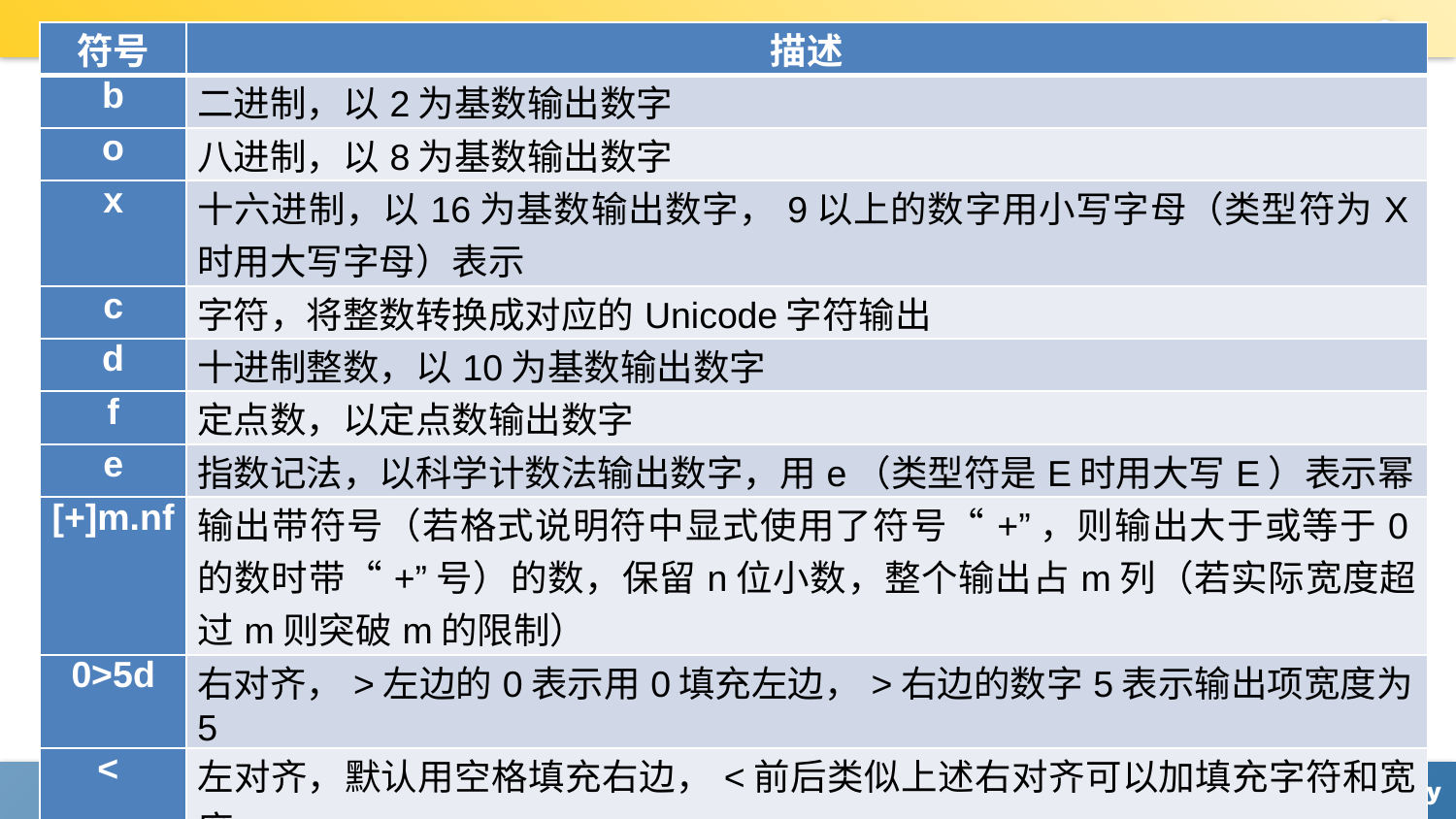

| 符号 | 描述 |
| --- | --- |
| b | 二进制，以2为基数输出数字 |
| o | 八进制，以8为基数输出数字 |
| x | 十六进制，以16为基数输出数字，9以上的数字用小写字母（类型符为X时用大写字母）表示 |
| c | 字符，将整数转换成对应的Unicode字符输出 |
| d | 十进制整数，以10为基数输出数字 |
| f | 定点数，以定点数输出数字 |
| e | 指数记法，以科学计数法输出数字，用e（类型符是E时用大写E）表示幂 |
| [+]m.nf | 输出带符号（若格式说明符中显式使用了符号“+”，则输出大于或等于0的数时带“+”号）的数，保留n位小数，整个输出占m列（若实际宽度超过m则突破m的限制） |
| 0>5d | 右对齐，>左边的0表示用0填充左边，>右边的数字5表示输出项宽度为5 |
| < | 左对齐，默认用空格填充右边，<前后类似上述右对齐可以加填充字符和宽度 |
| ^ | 居中对齐 |
| {{}} | 输出一个{} |
21
#